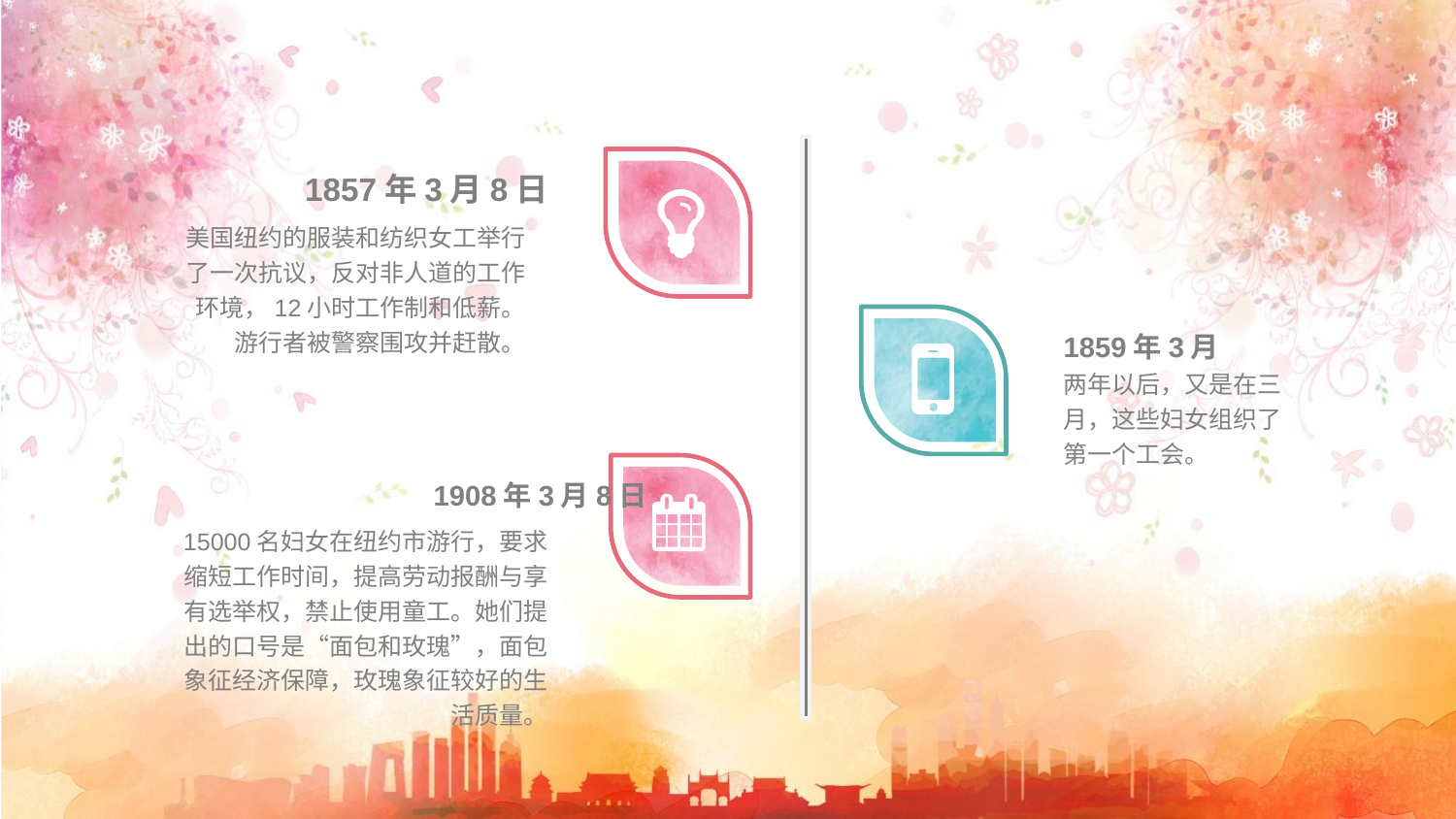

1857年3月8日
美国纽约的服装和纺织女工举行了一次抗议，反对非人道的工作环境，12小时工作制和低薪。游行者被警察围攻并赶散。

1859年3月
两年以后，又是在三月，这些妇女组织了第一个工会。

1908年3月8日
15000名妇女在纽约市游行，要求缩短工作时间，提高劳动报酬与享有选举权，禁止使用童工。她们提出的口号是“面包和玫瑰”，面包象征经济保障，玫瑰象征较好的生活质量。